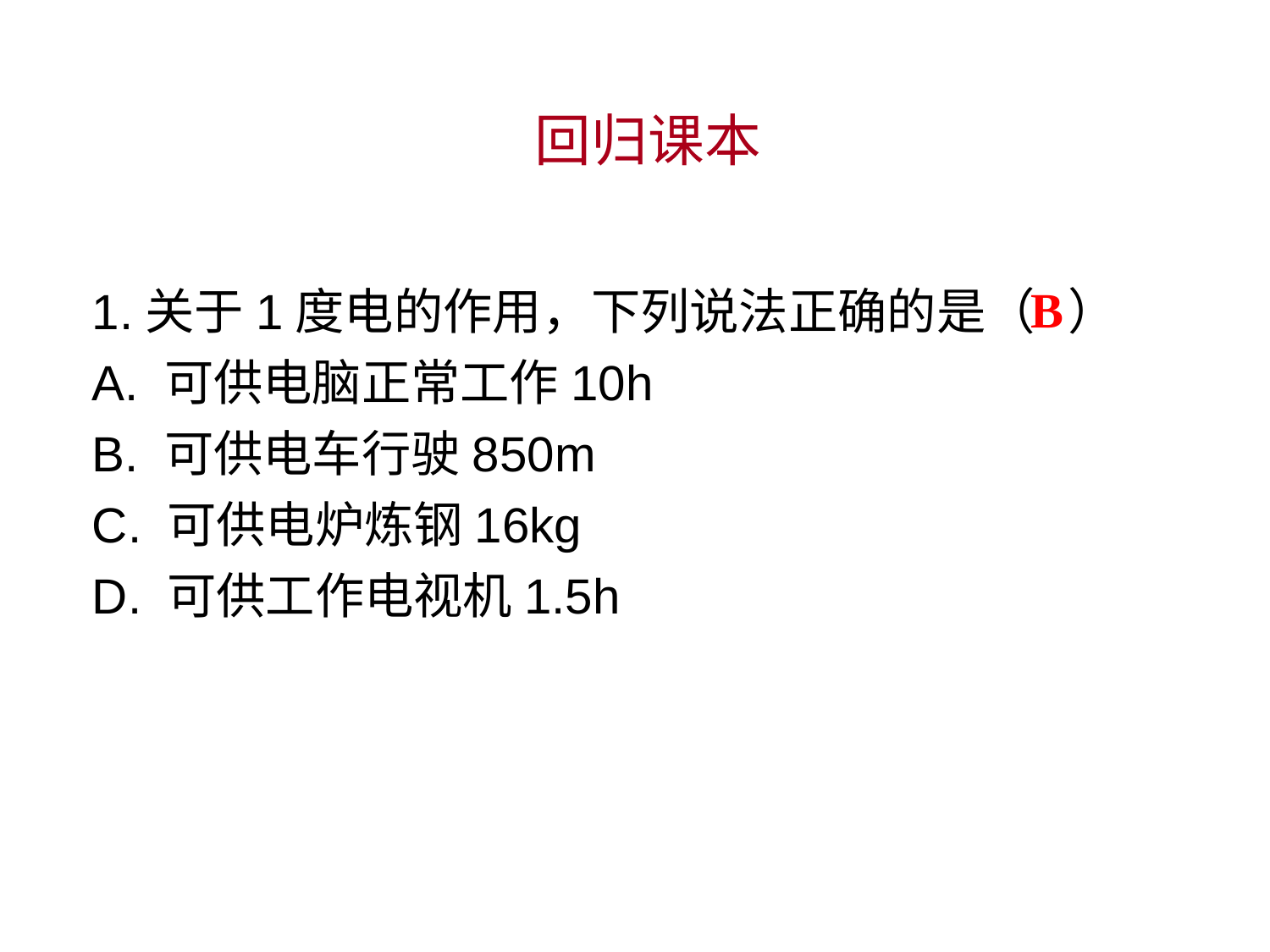

回归课本
1.关于1度电的作用，下列说法正确的是（   ）
A. 可供电脑正常工作10h
B. 可供电车行驶850m
C. 可供电炉炼钢16kg
D. 可供工作电视机1.5h
B